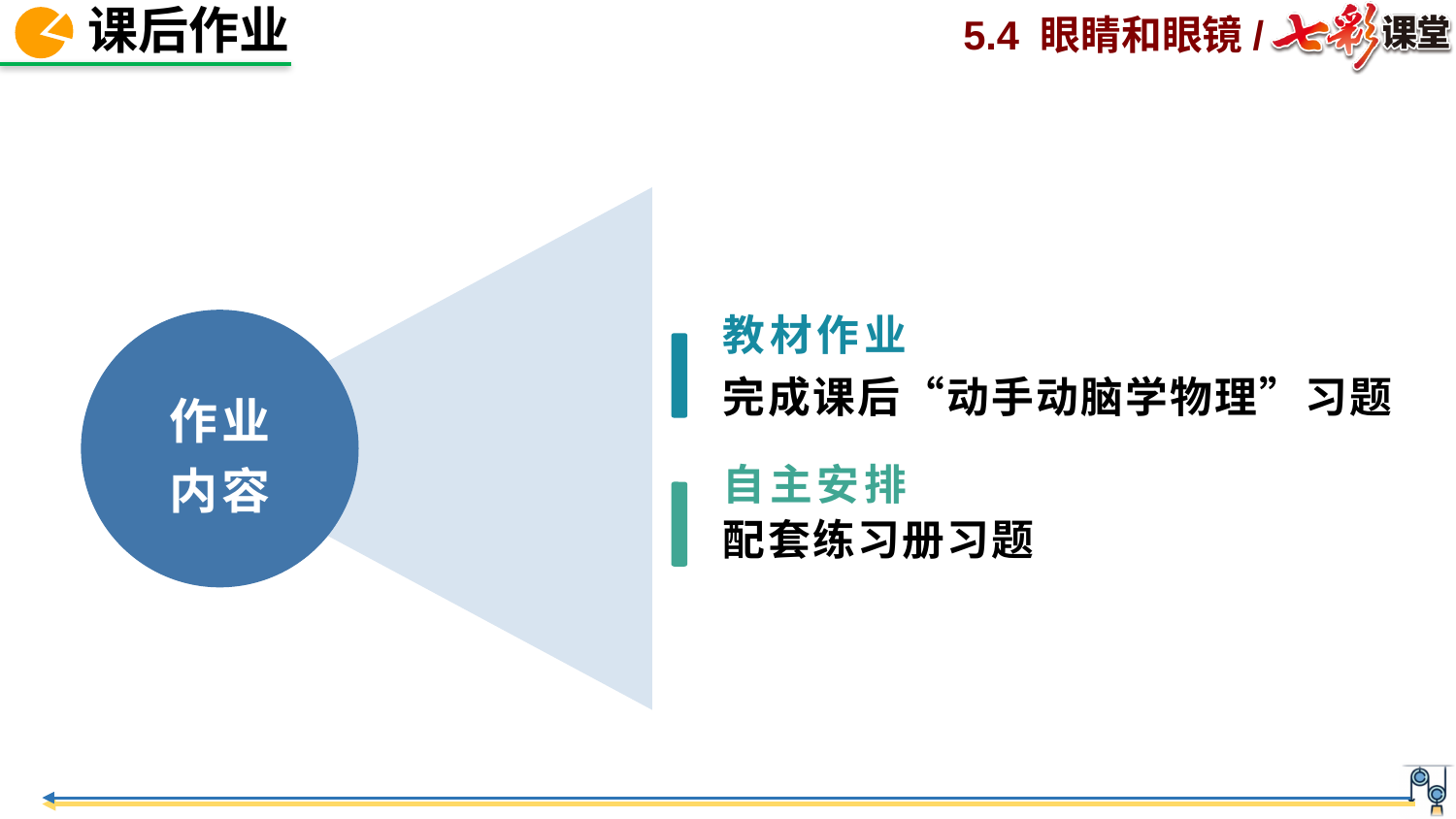

作业
内容
教材作业

完成课后“动手动脑学物理”习题
自主安排

配套练习册习题